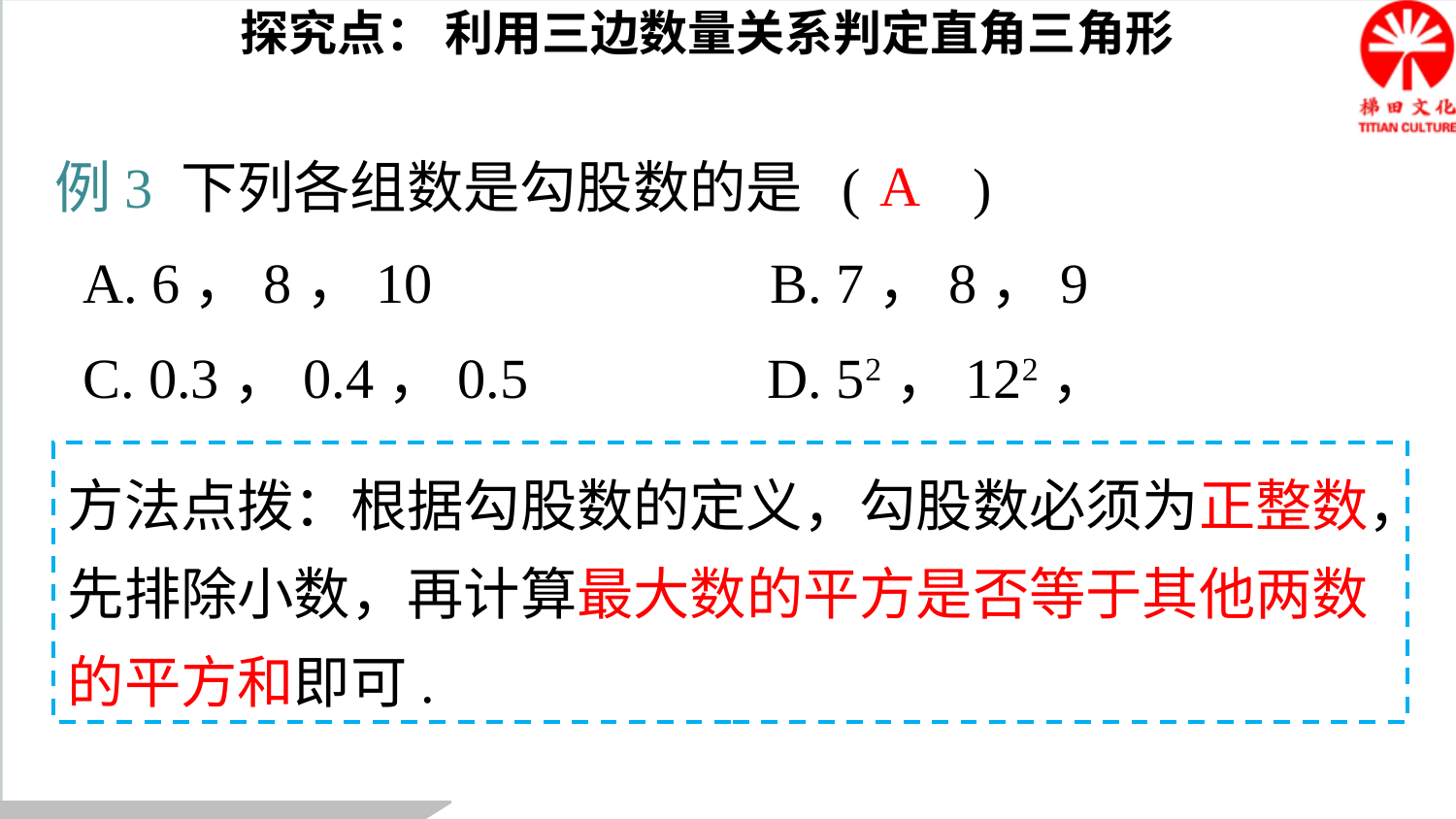

探究点： 利用三边数量关系判定直角三角形
例3 下列各组数是勾股数的是  (        )
  A. 6，8，10                        B. 7，8，9
  C. 0.3，0.4，0.5                 D. 52，122，132
A
方法点拨：根据勾股数的定义，勾股数必须为正整数，先排除小数，再计算最大数的平方是否等于其他两数的平方和即可.